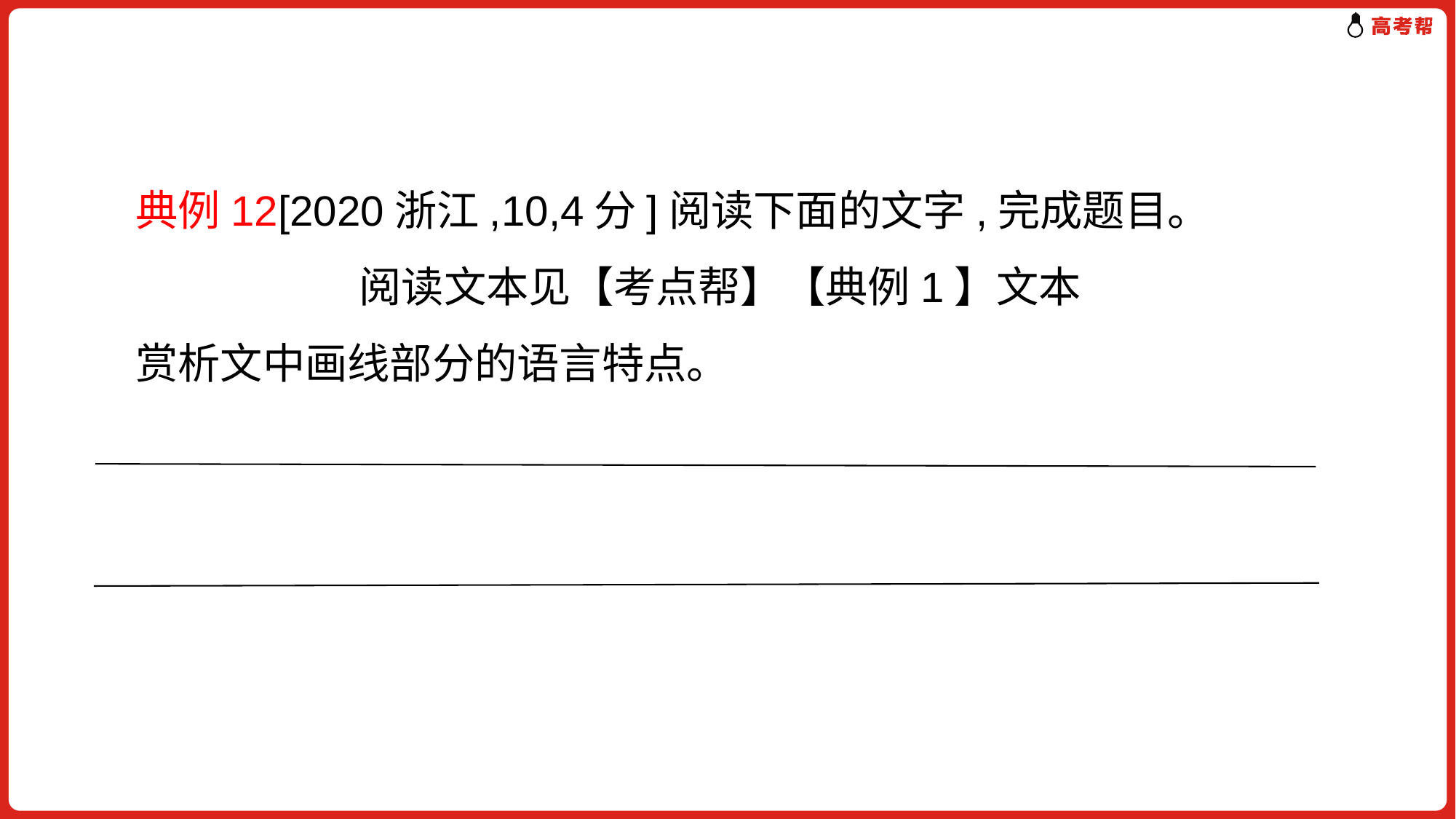

典例12[2020浙江,10,4分]阅读下面的文字,完成题目。
阅读文本见【考点帮】【典例1】文本
赏析文中画线部分的语言特点。